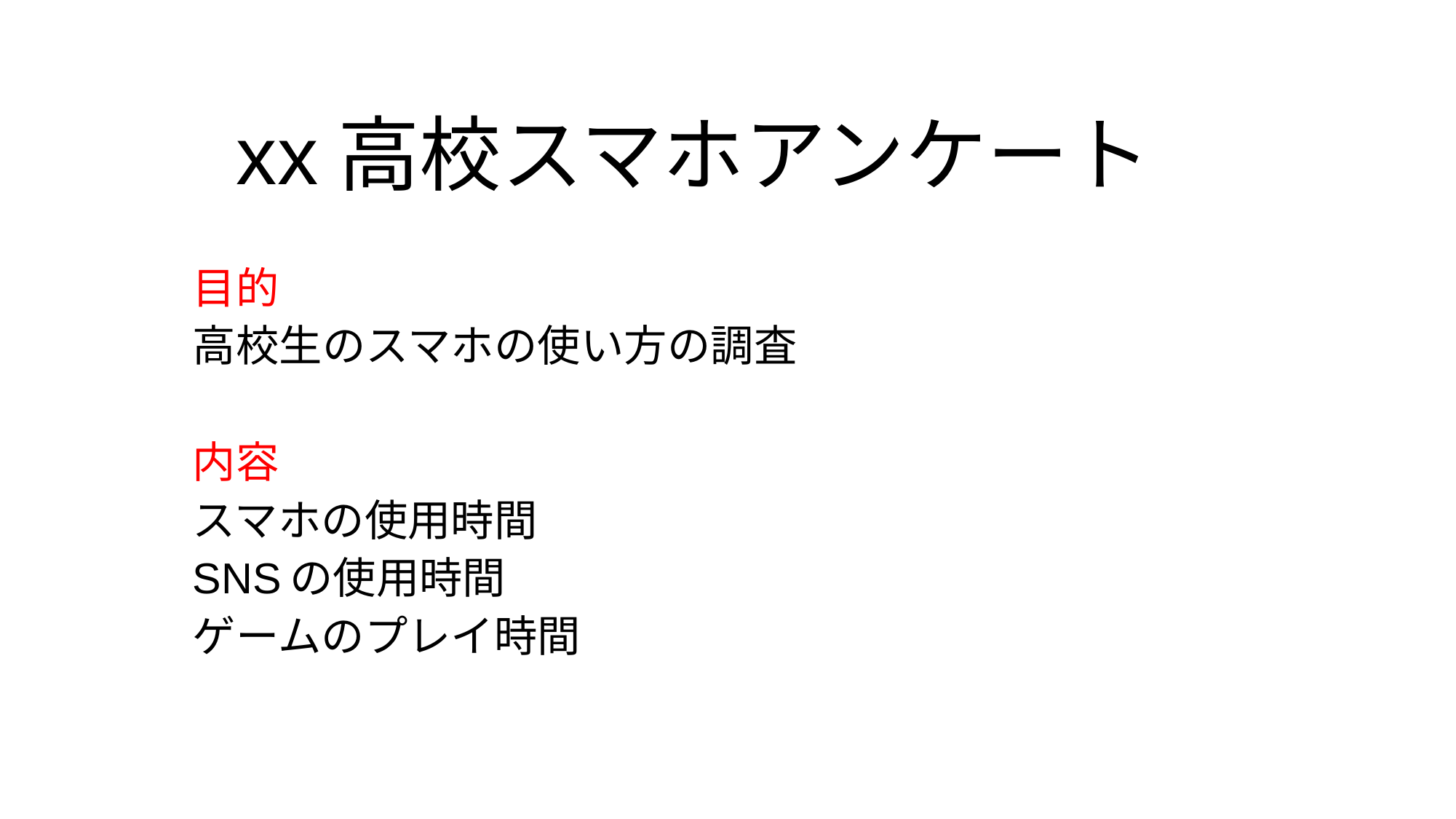

# xx高校スマホアンケート
目的
高校生のスマホの使い方の調査

内容
スマホの使用時間
SNSの使用時間
ゲームのプレイ時間